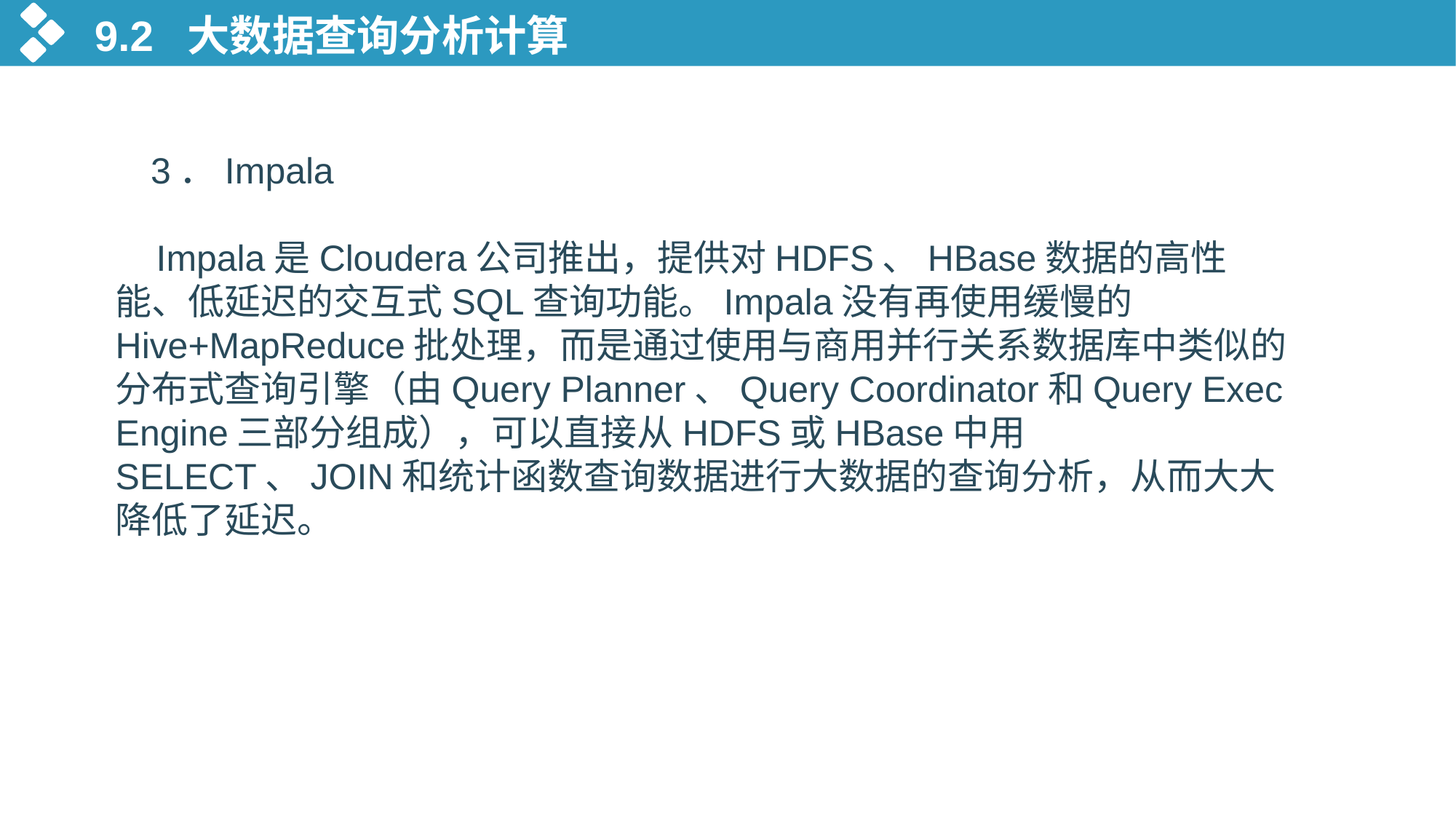

9.2  大数据查询分析计算

    3．Impala

    Impala是Cloudera公司推出，提供对HDFS、HBase数据的高性能、低延迟的交互式SQL查询功能。Impala没有再使用缓慢的Hive+MapReduce批处理，而是通过使用与商用并行关系数据库中类似的分布式查询引擎（由Query Planner、Query Coordinator和Query Exec Engine三部分组成），可以直接从HDFS或HBase中用SELECT、JOIN和统计函数查询数据进行大数据的查询分析，从而大大降低了延迟。